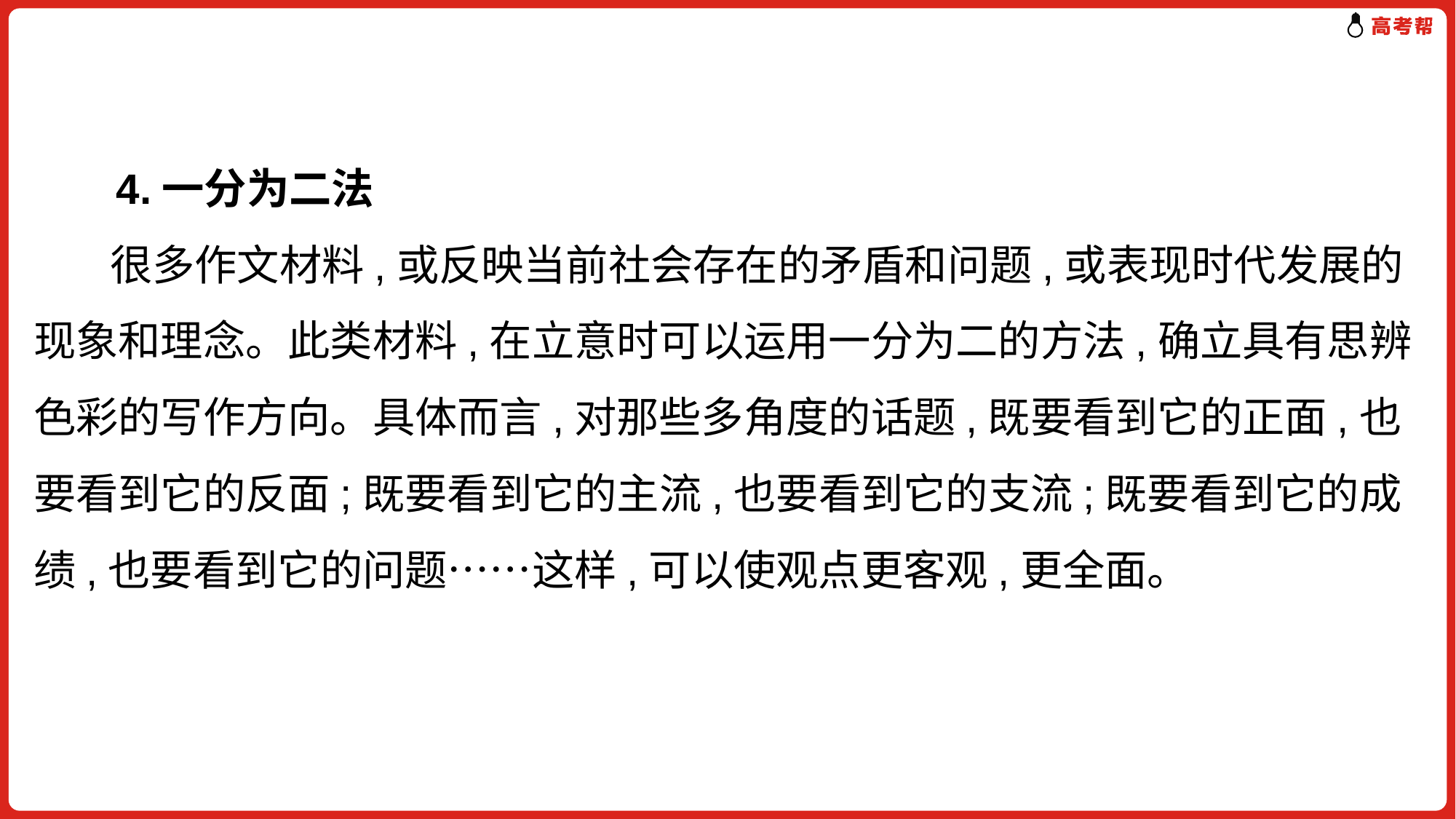

4.一分为二法
       很多作文材料,或反映当前社会存在的矛盾和问题,或表现时代发展的现象和理念。此类材料,在立意时可以运用一分为二的方法,确立具有思辨色彩的写作方向。具体而言,对那些多角度的话题,既要看到它的正面,也要看到它的反面;既要看到它的主流,也要看到它的支流;既要看到它的成绩,也要看到它的问题……这样,可以使观点更客观,更全面。